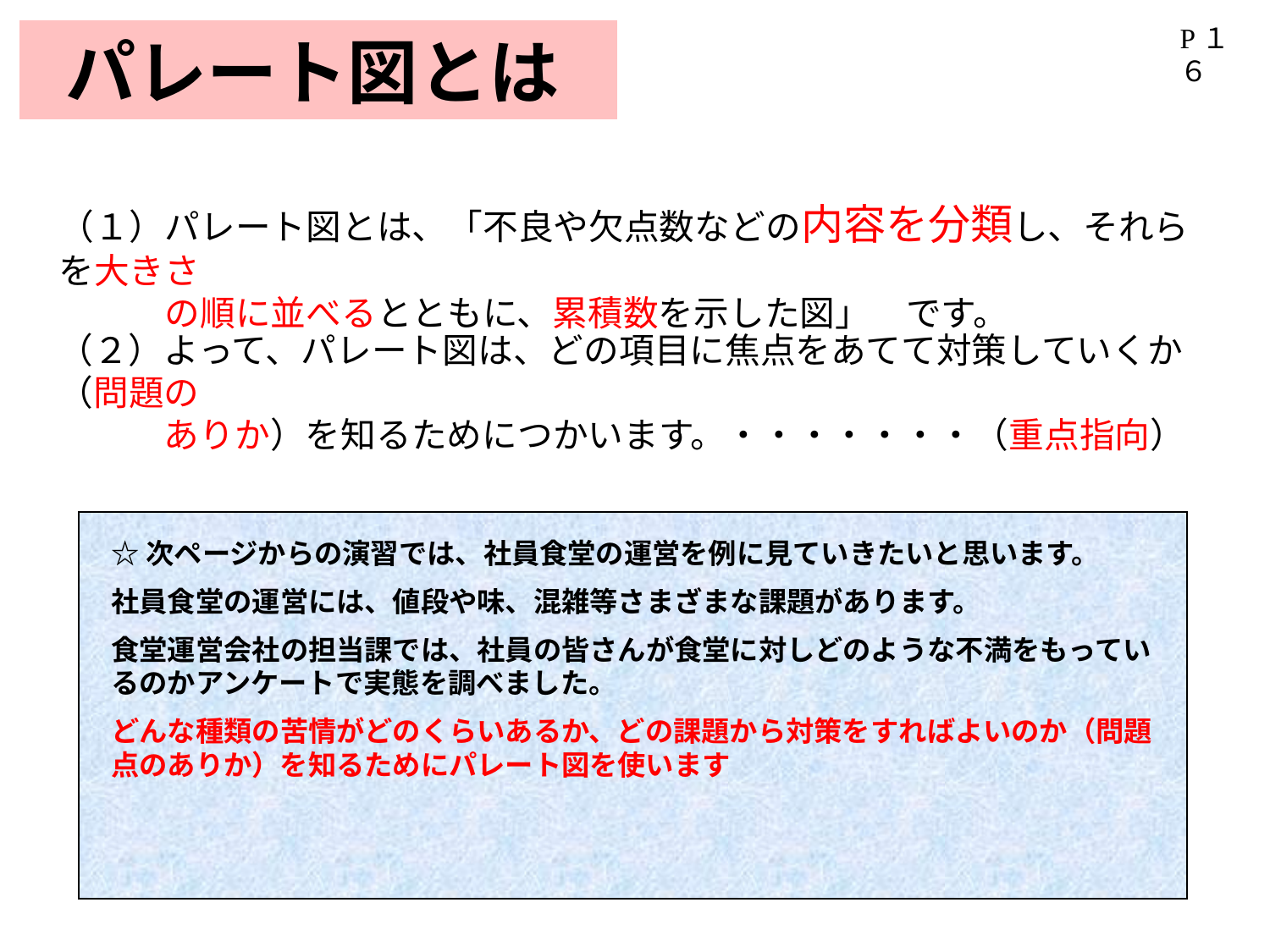

P１６
 パレート図とは
（１）パレート図とは、「不良や欠点数などの内容を分類し、それらを大きさ
　　　の順に並べるとともに、累積数を示した図」　です。
（２）よって、パレート図は、どの項目に焦点をあてて対策していくか（問題の
　　　ありか）を知るためにつかいます。・・・・・・・（重点指向）

☆次ページからの演習では、社員食堂の運営を例に見ていきたいと思います。
社員食堂の運営には、値段や味、混雑等さまざまな課題があります。
食堂運営会社の担当課では、社員の皆さんが食堂に対しどのような不満をもっているのかアンケートで実態を調べました。
どんな種類の苦情がどのくらいあるか、どの課題から対策をすればよいのか（問題点のありか）を知るためにパレート図を使います